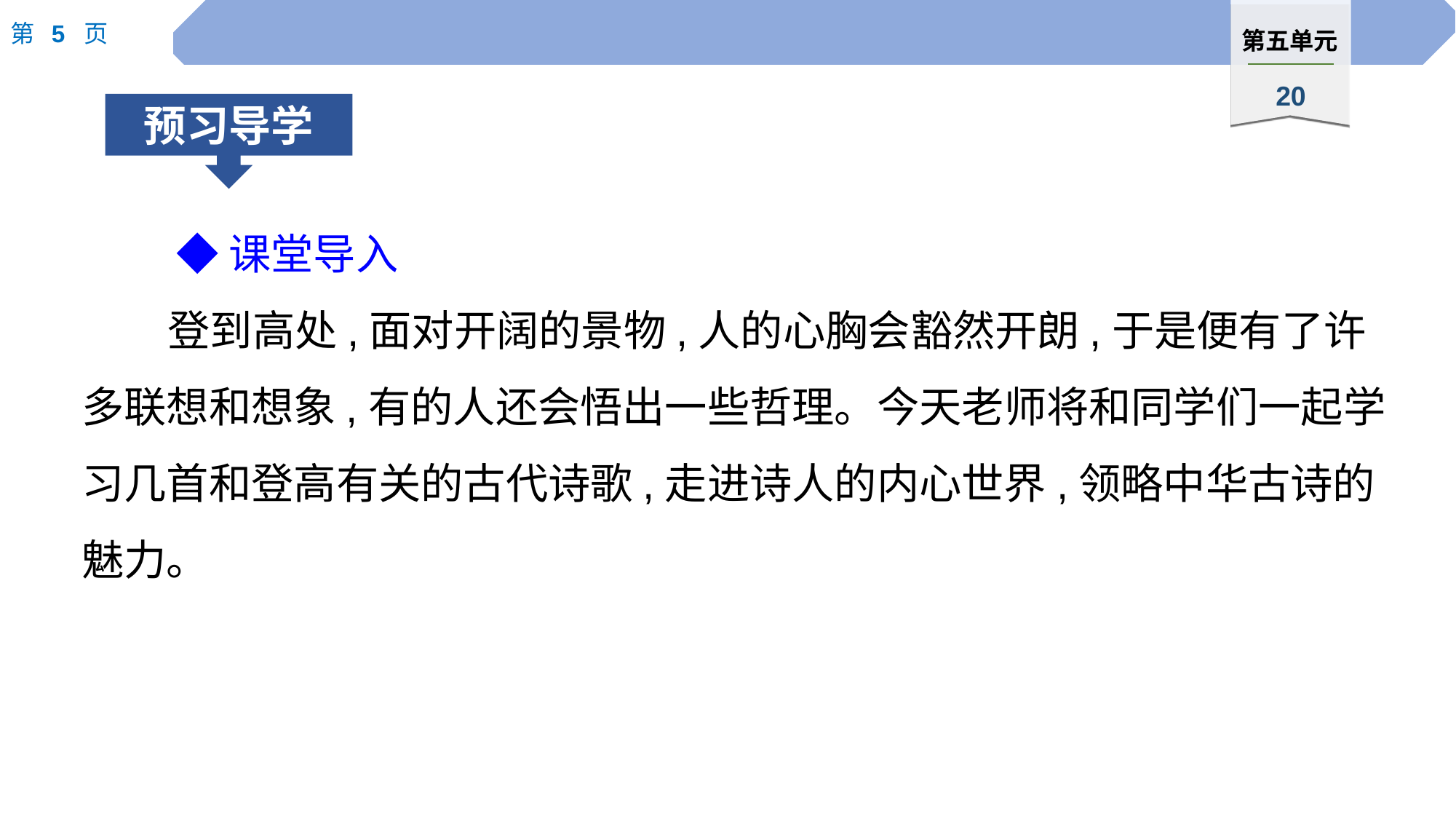

◆课堂导入

登到高处,面对开阔的景物,人的心胸会豁然开朗,于是便有了许多联想和想象,有的人还会悟出一些哲理。今天老师将和同学们一起学习几首和登高有关的古代诗歌,走进诗人的内心世界,领略中华古诗的魅力。